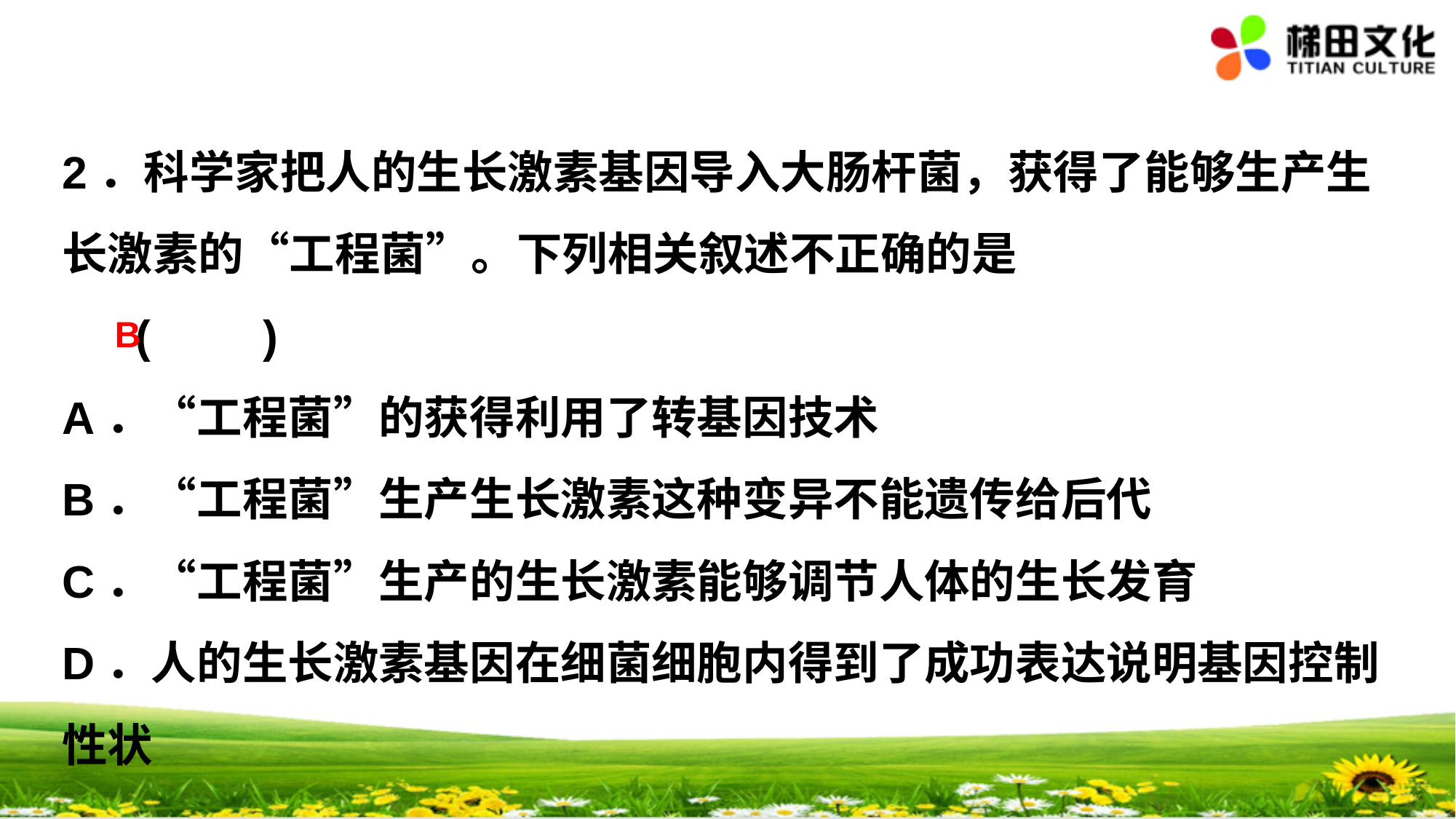

2．科学家把人的生长激素基因导入大肠杆菌，获得了能够生产生长激素的“工程菌”。下列相关叙述不正确的是                                           (　　)
A．“工程菌”的获得利用了转基因技术
B．“工程菌”生产生长激素这种变异不能遗传给后代
C．“工程菌”生产的生长激素能够调节人体的生长发育
D．人的生长激素基因在细菌细胞内得到了成功表达说明基因控制性状
B